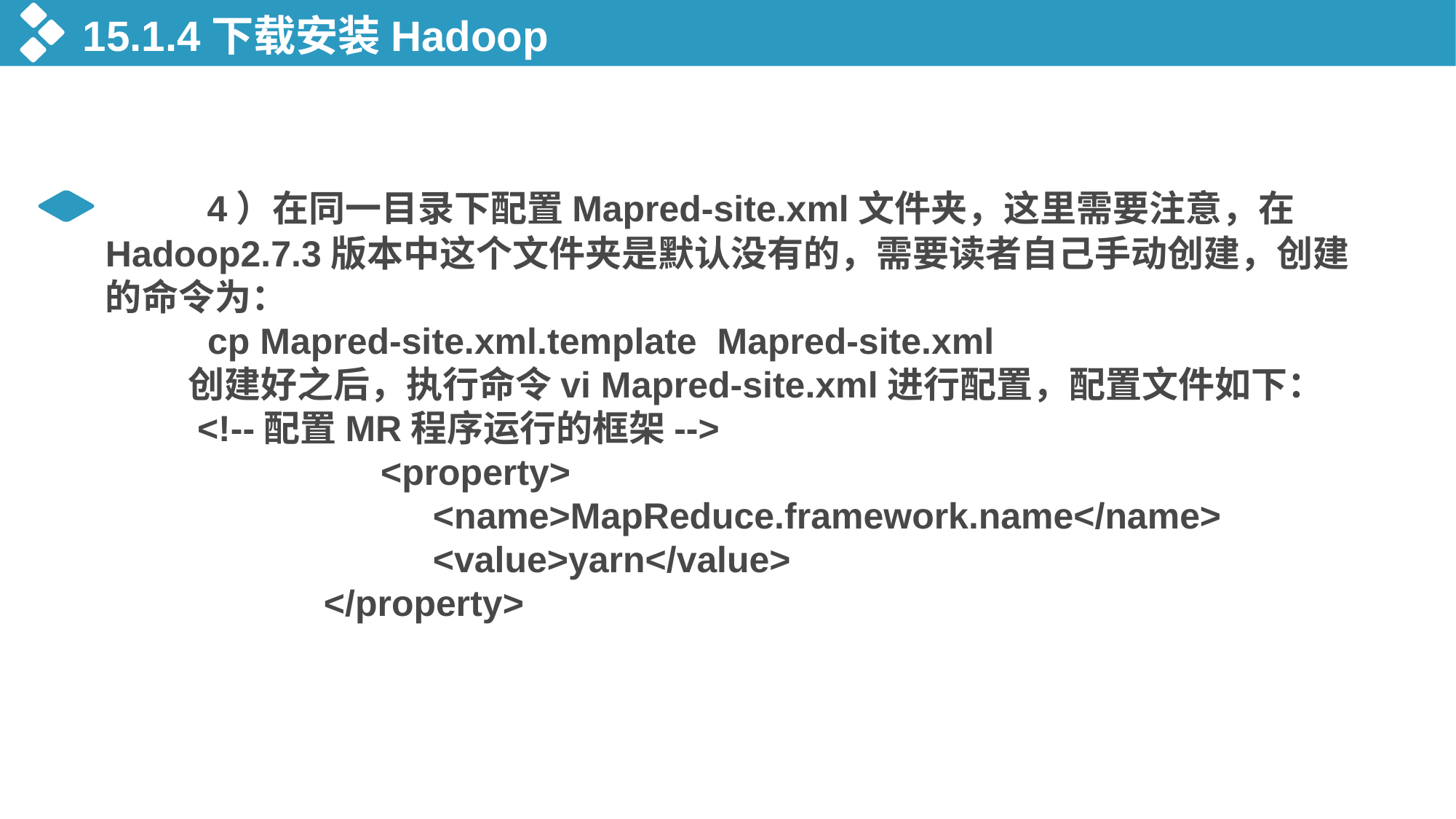

15.1.4下载安装Hadoop
         4）在同一目录下配置Mapred-site.xml文件夹，这里需要注意，在Hadoop2.7.3版本中这个文件夹是默认没有的，需要读者自己手动创建，创建的命令为：
          cp Mapred-site.xml.template  Mapred-site.xml
         创建好之后，执行命令vi Mapred-site.xml进行配置，配置文件如下：
         <!--配置MR程序运行的框架-->
                           <property>
			<name>MapReduce.framework.name</name>
			<value>yarn</value>
		</property>